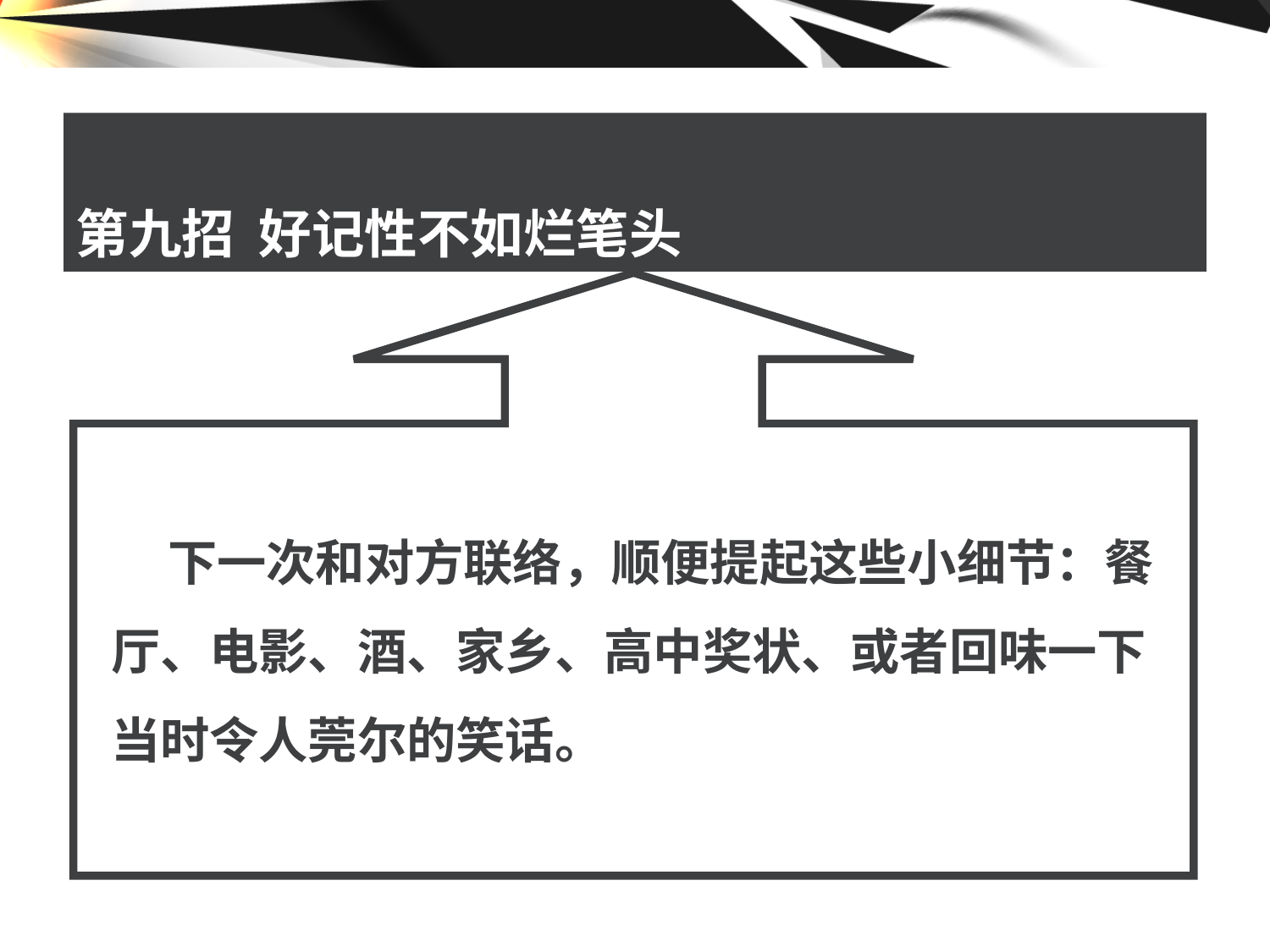

# 第九招  好记性不如烂笔头

    下一次和对方联络，顺便提起这些小细节：餐厅、电影、酒、家乡、高中奖状、或者回味一下当时令人莞尔的笑话。